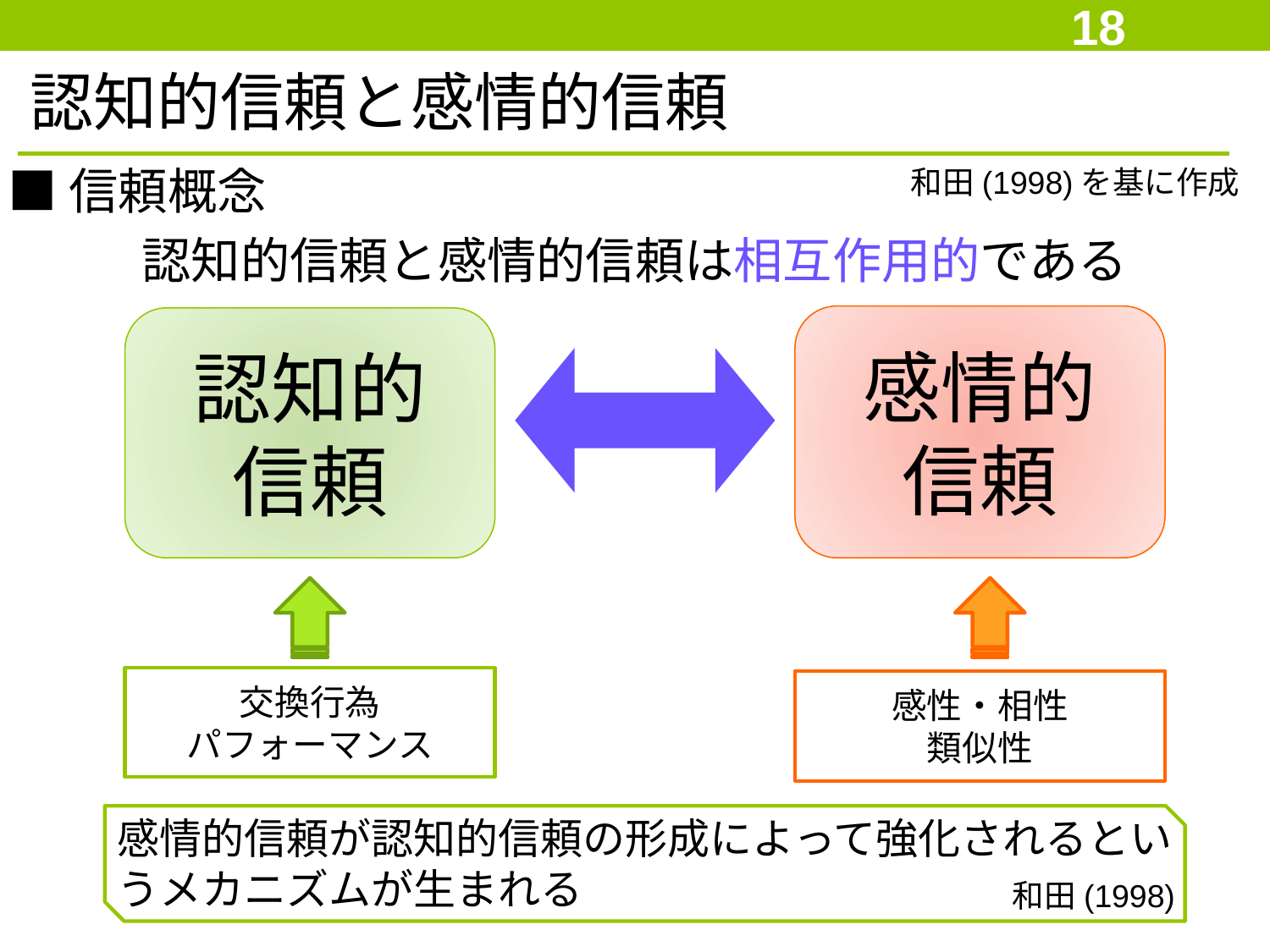

18
認知的信頼と感情的信頼
■信頼概念
和田(1998)を基に作成
認知的信頼と感情的信頼は相互作用的である

感情的
信頼
認知的
信頼

交換行為
パフォーマンス
感性・相性
類似性
感情的信頼が認知的信頼の形成によって強化されるというメカニズムが生まれる

和田(1998)